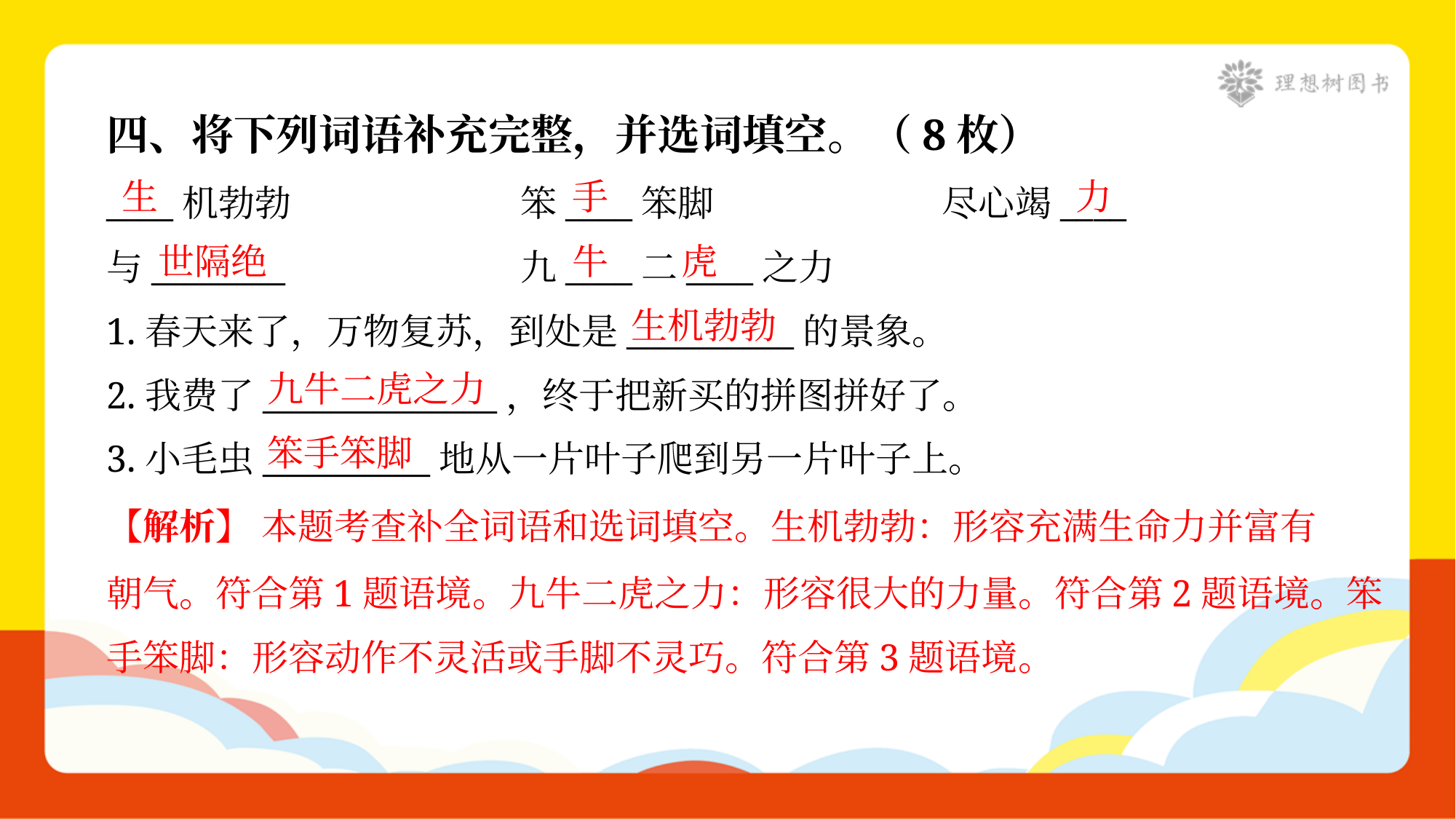

四、将下列词语补充完整，并选词填空。（8枚）
生
手
力
____机勃勃	笨____笨脚	 尽心竭____
与________	九____二____之力
世隔绝
牛
虎
生机勃勃
1.春天来了，万物复苏，到处是__________的景象。
九牛二虎之力
2.我费了______________，终于把新买的拼图拼好了。
笨手笨脚
3.小毛虫__________地从一片叶子爬到另一片叶子上。
【解析】 本题考查补全词语和选词填空。生机勃勃：形容充满生命力并富有
朝气。符合第1题语境。九牛二虎之力：形容很大的力量。符合第2题语境。笨
手笨脚：形容动作不灵活或手脚不灵巧。符合第3题语境。